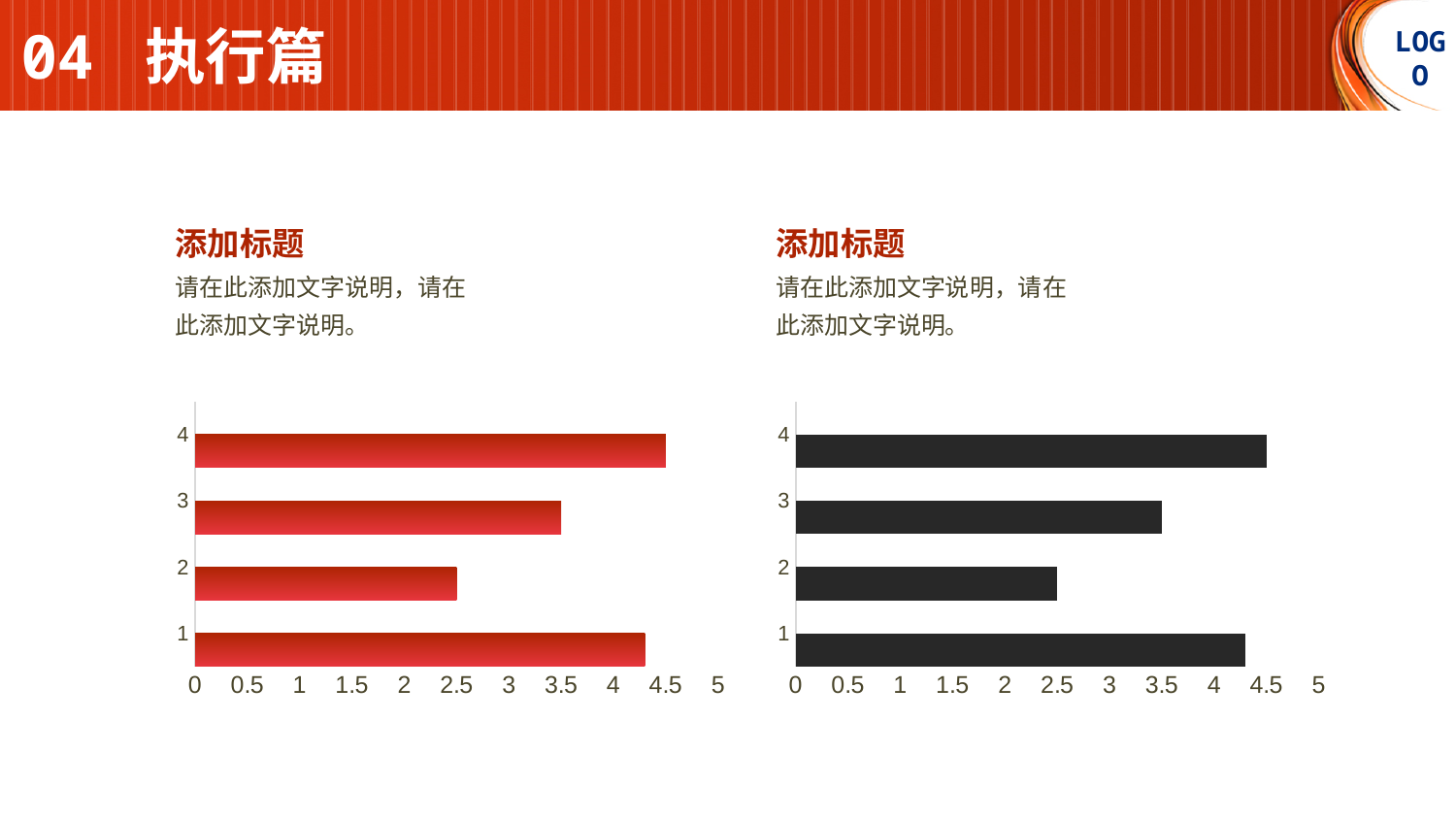

04 执行篇
LOGO
添加标题
添加标题
请在此添加文字说明，请在此添加文字说明。
请在此添加文字说明，请在此添加文字说明。

### Chart

| Category |  |  |  |
|---|---|---|---|

### Chart

| Category |  |  |  |
|---|---|---|---|